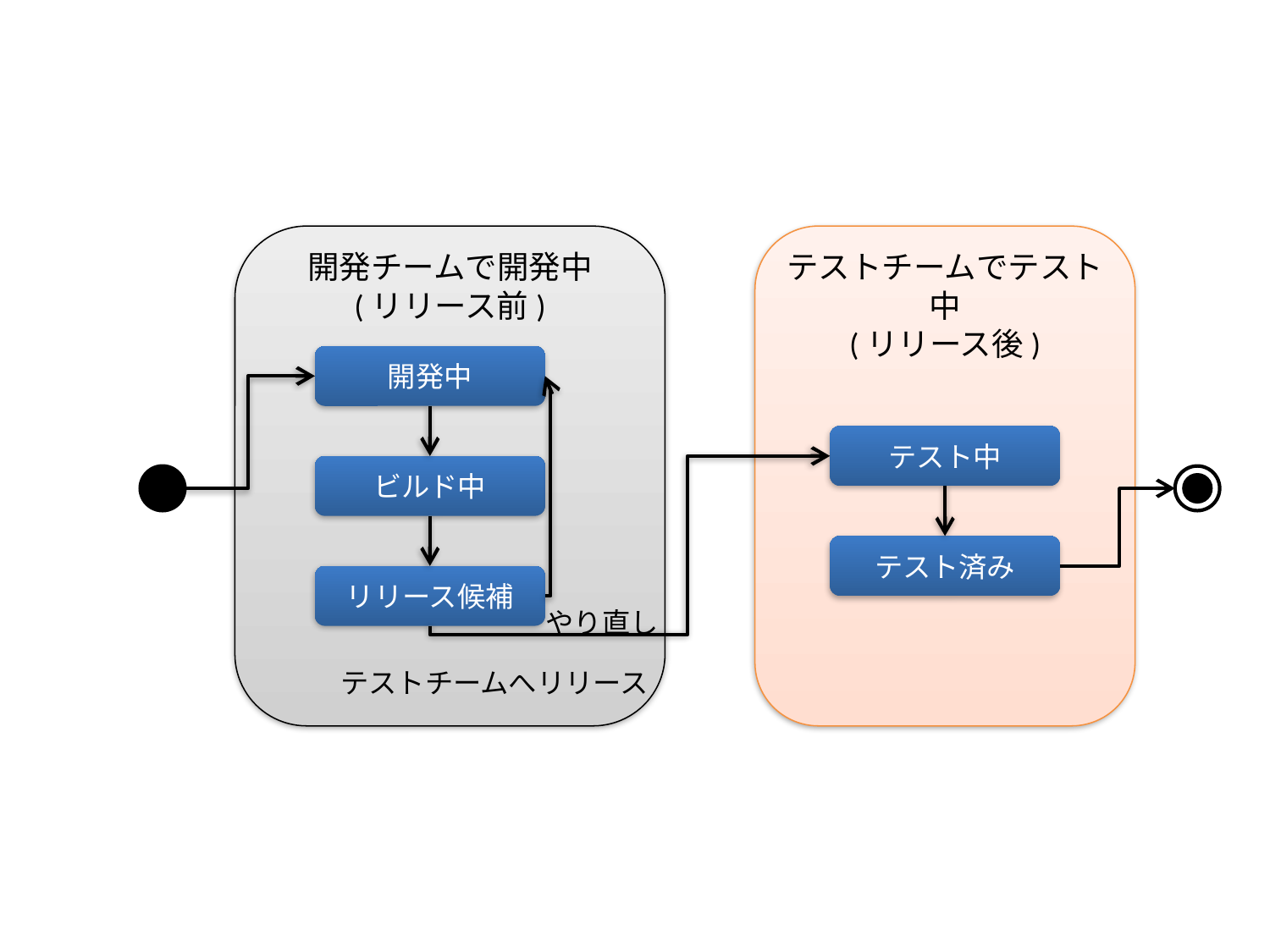

開発チームで開発中
(リリース前)

テストチームでテスト中
(リリース後)

開発中
テスト中
ビルド中

テスト済み
リリース候補
やり直し
テストチームへリリース